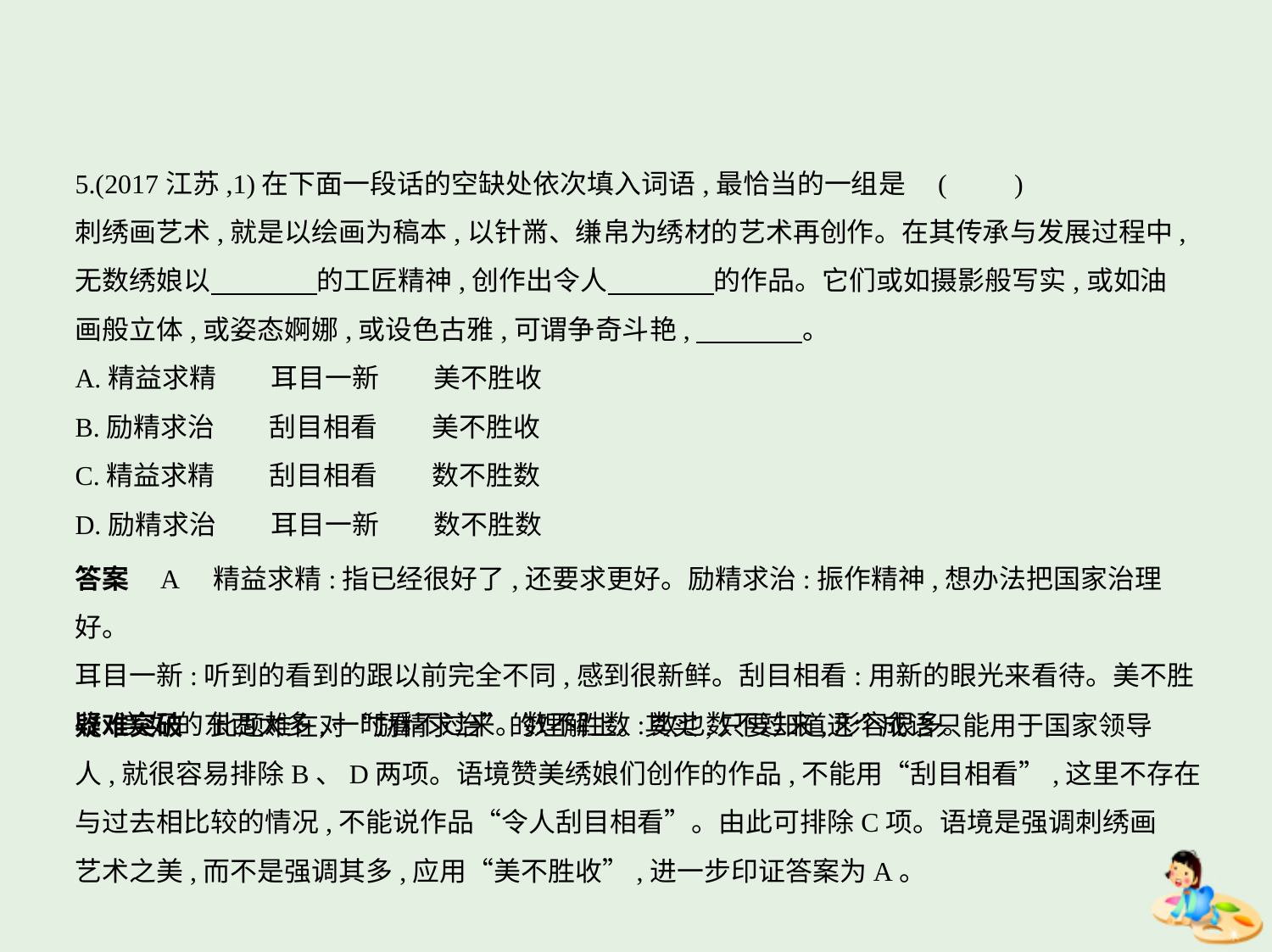

5.(2017江苏,1)在下面一段话的空缺处依次填入词语,最恰当的一组是 (　　)
刺绣画艺术,就是以绘画为稿本,以针黹、缣帛为绣材的艺术再创作。在其传承与发展过程中,
无数绣娘以　　　    的工匠精神,创作出令人　　　    的作品。它们或如摄影般写实,或如油
画般立体,或姿态婀娜,或设色古雅,可谓争奇斗艳,　　　    。
A.精益求精　　耳目一新　　美不胜收
B.励精求治　　刮目相看　　美不胜收
C.精益求精　　刮目相看　　数不胜数
D.励精求治　　耳目一新　　数不胜数
答案    A　精益求精:指已经很好了,还要求更好。励精求治:振作精神,想办法把国家治理好。
耳目一新:听到的看到的跟以前完全不同,感到很新鲜。刮目相看:用新的眼光来看待。美不胜
收:美好的东西太多,一时看不过来。数不胜数:数也数不过来,形容很多。
疑难突破　此题难在对“励精求治”的理解上。其实,只要知道这个成语只能用于国家领导
人,就很容易排除B、D两项。语境赞美绣娘们创作的作品,不能用“刮目相看”,这里不存在
与过去相比较的情况,不能说作品“令人刮目相看”。由此可排除C项。语境是强调刺绣画
艺术之美,而不是强调其多,应用“美不胜收”,进一步印证答案为A。